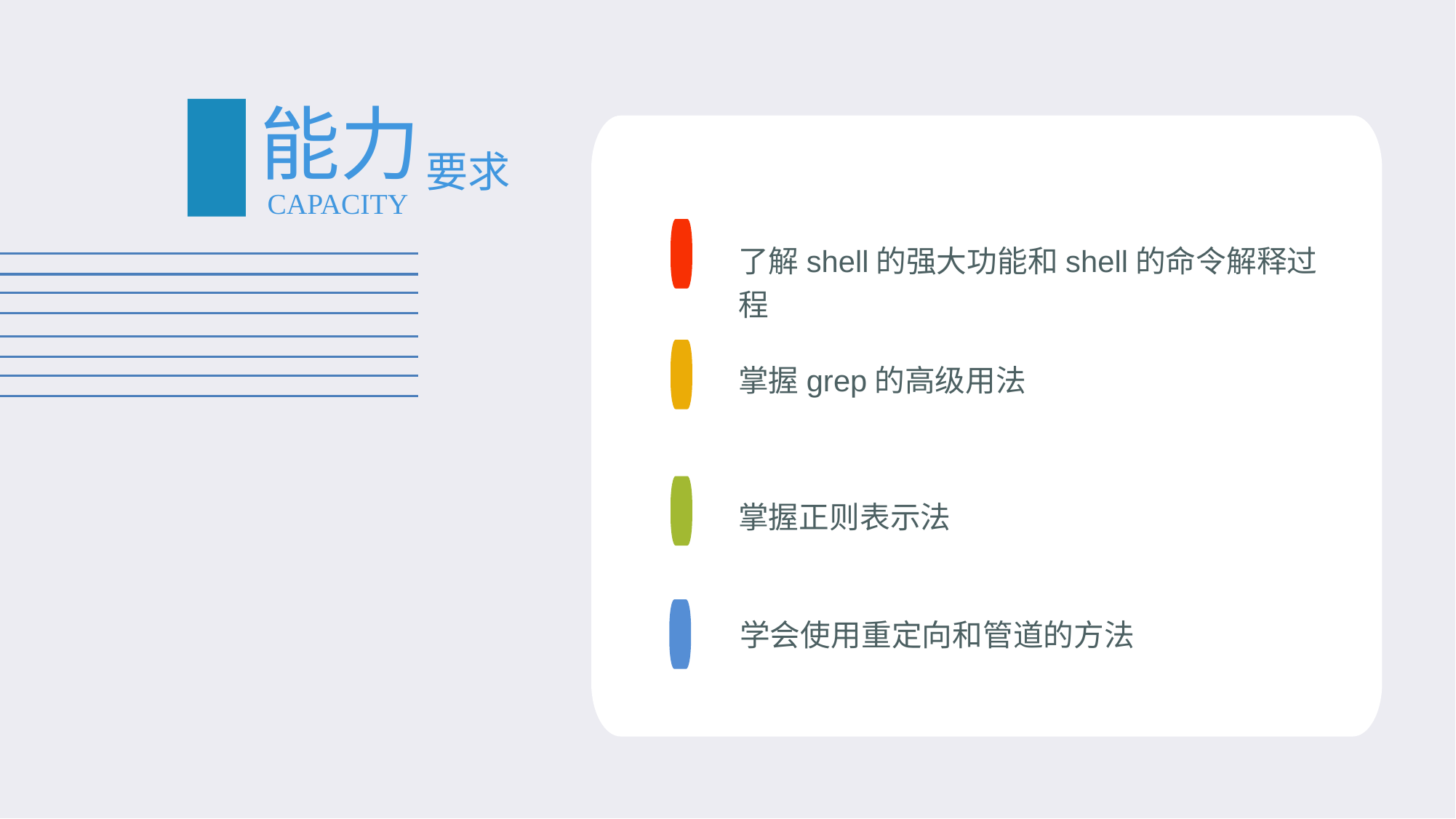

#
能力
要求

CAPACITY

了解shell的强大功能和shell的命令解释过程

掌握grep的高级用法

掌握正则表示法

学会使用重定向和管道的方法